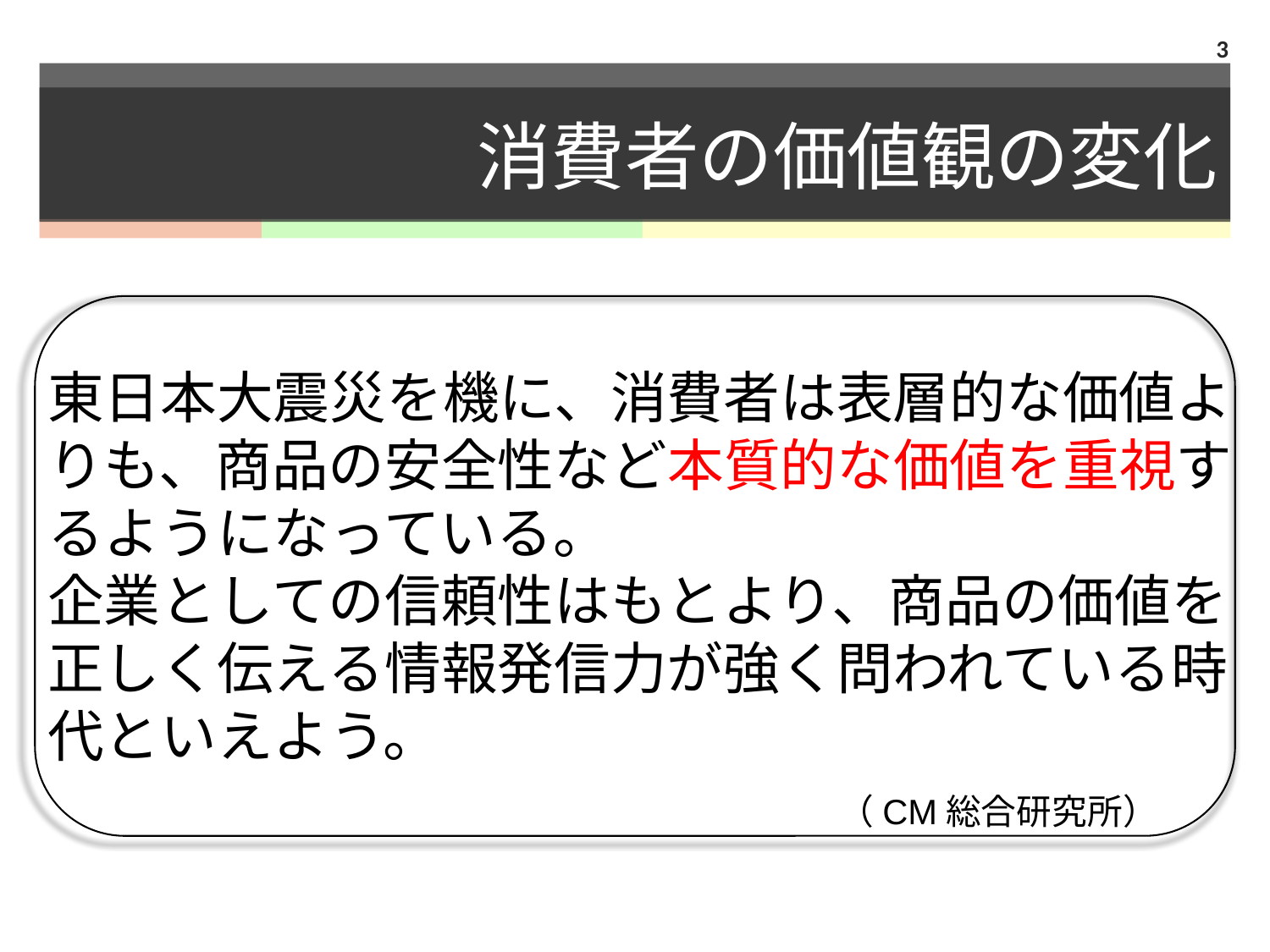

3
# 消費者の価値観の変化

東日本大震災を機に、消費者は表層的な価値よりも、商品の安全性など本質的な価値を重視するようになっている。
企業としての信頼性はもとより、商品の価値を正しく伝える情報発信力が強く問われている時代といえよう。
　　　　　　　　　　　　　　（CM総合研究所）